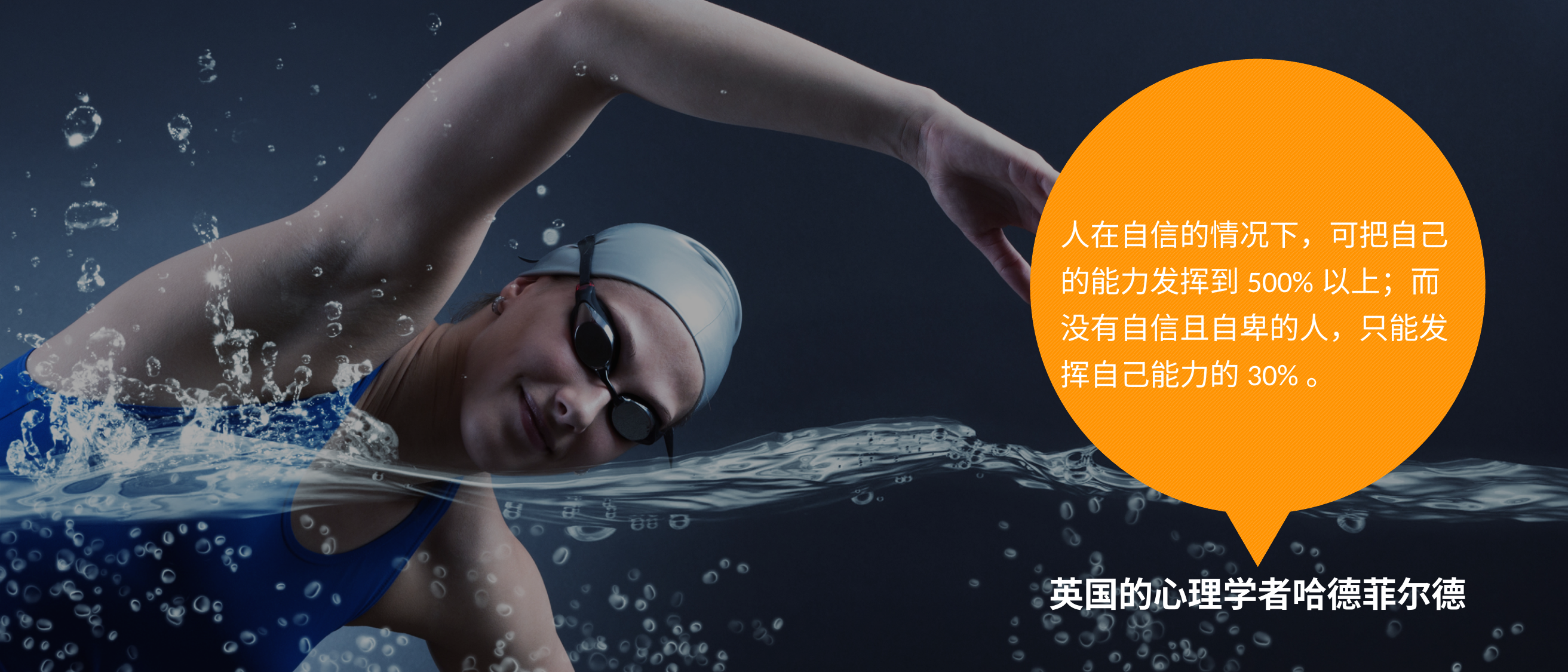

人在自信的情况下，可把自己的能力发挥到500%以上；而没有自信且自卑的人，只能发挥自己能力的30%。
英国的心理学者哈德菲尔德